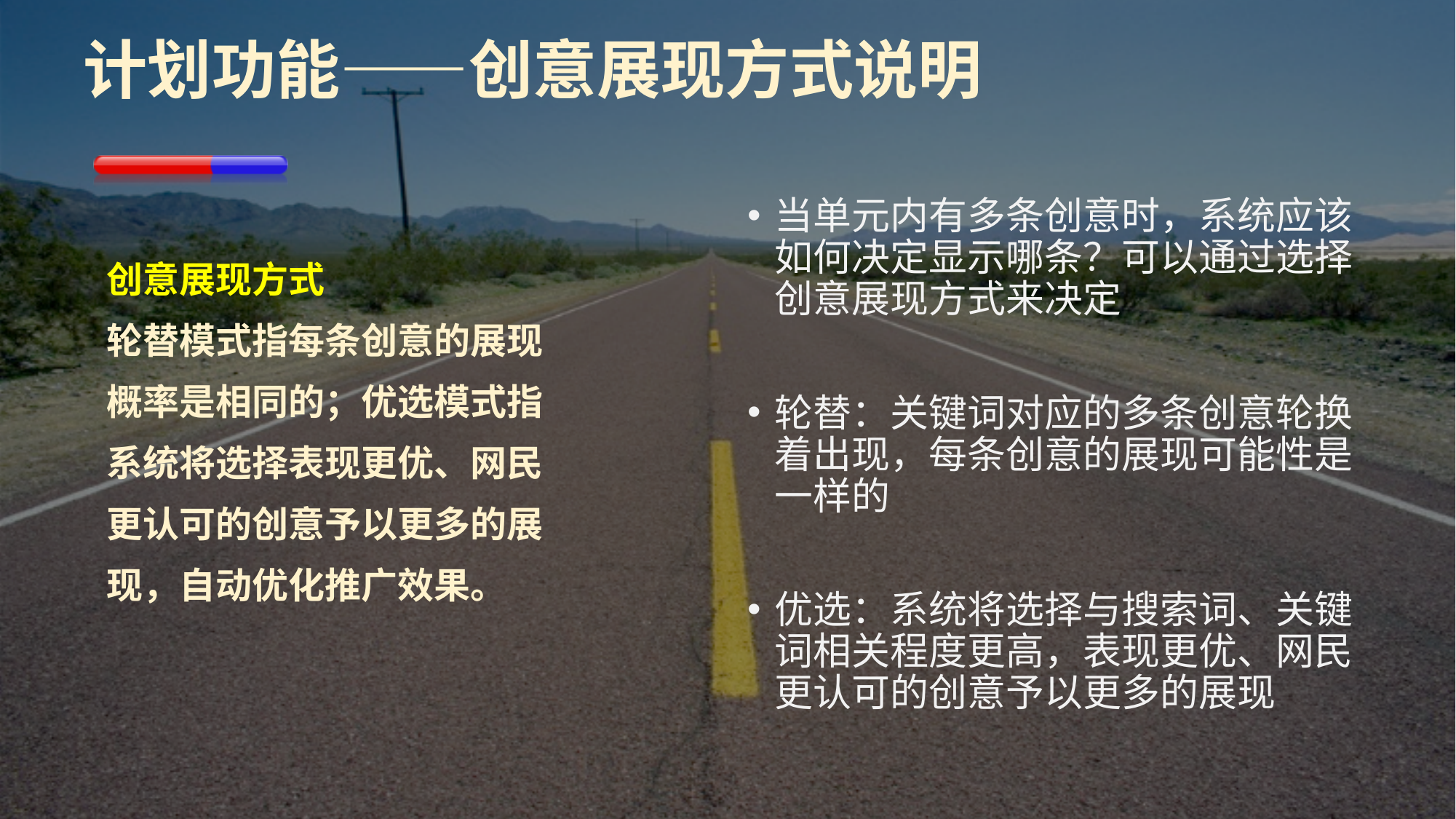

# 计划功能——创意展现方式说明
当单元内有多条创意时，系统应该如何决定显示哪条？可以通过选择创意展现方式来决定

轮替：关键词对应的多条创意轮换着出现，每条创意的展现可能性是一样的

优选：系统将选择与搜索词、关键词相关程度更高，表现更优、网民更认可的创意予以更多的展现

创意展现方式
轮替模式指每条创意的展现概率是相同的；优选模式指系统将选择表现更优、网民更认可的创意予以更多的展现，自动优化推广效果。